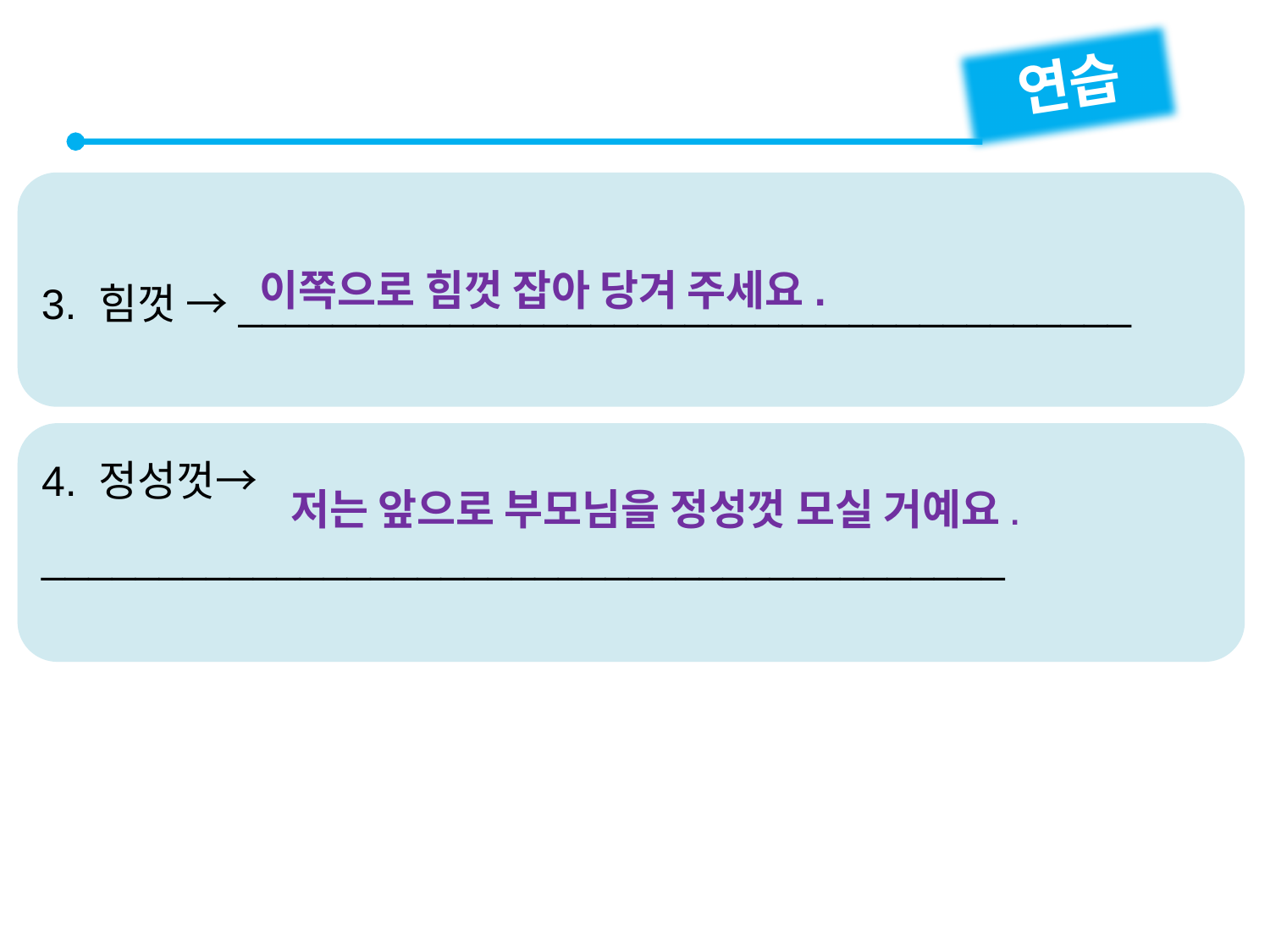

연습
3. 힘껏 →______________________________________
이쪽으로 힘껏 잡아 당겨 주세요.
4. 정성껏→  _________________________________________

저는 앞으로 부모님을 정성껏 모실 거예요.